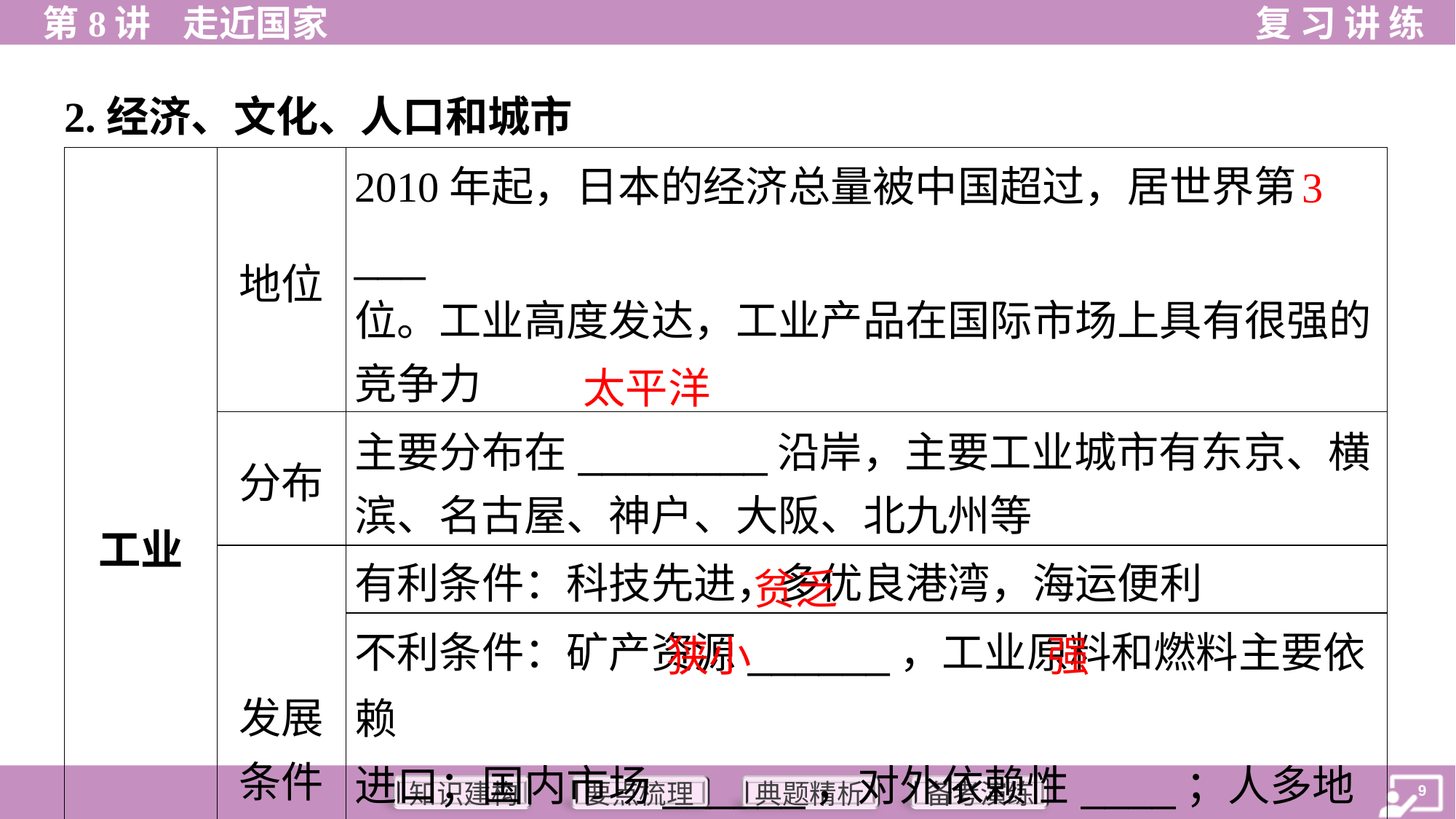

2.经济、文化、人口和城市
| 工业 | 地位 | 2010年起，日本的经济总量被中国超过，居世界第\_\_\_ 位。工业高度发达，工业产品在国际市场上具有很强的 竞争力 |
| --- | --- | --- |
|  | 分布 | 主要分布在\_\_\_\_\_\_\_\_沿岸，主要工业城市有东京、横 滨、名古屋、神户、大阪、北九州等 |
|  | 发展 条件 | 有利条件：科技先进，多优良港湾，海运便利 |
|  |  | 不利条件：矿产资源\_\_\_\_\_\_，工业原料和燃料主要依赖 进口；国内市场\_\_\_\_\_\_，对外依赖性\_\_\_\_；人多地狭； 多自然灾害 |
3
太平洋
贫乏
狭小
强